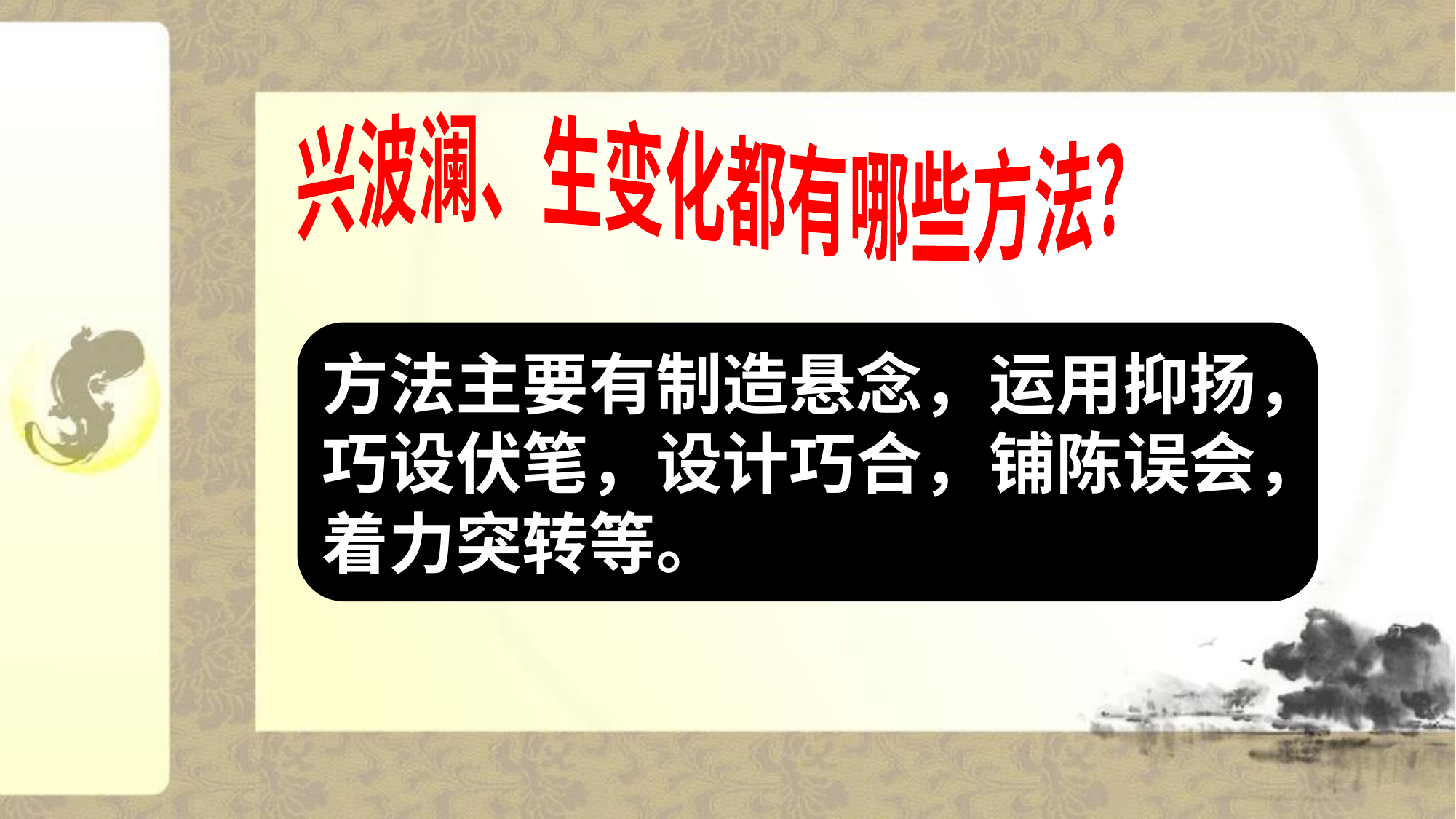

兴波澜、生变化都有哪些方法？
方法主要有制造悬念，运用抑扬，巧设伏笔，设计巧合，铺陈误会，着力突转等。